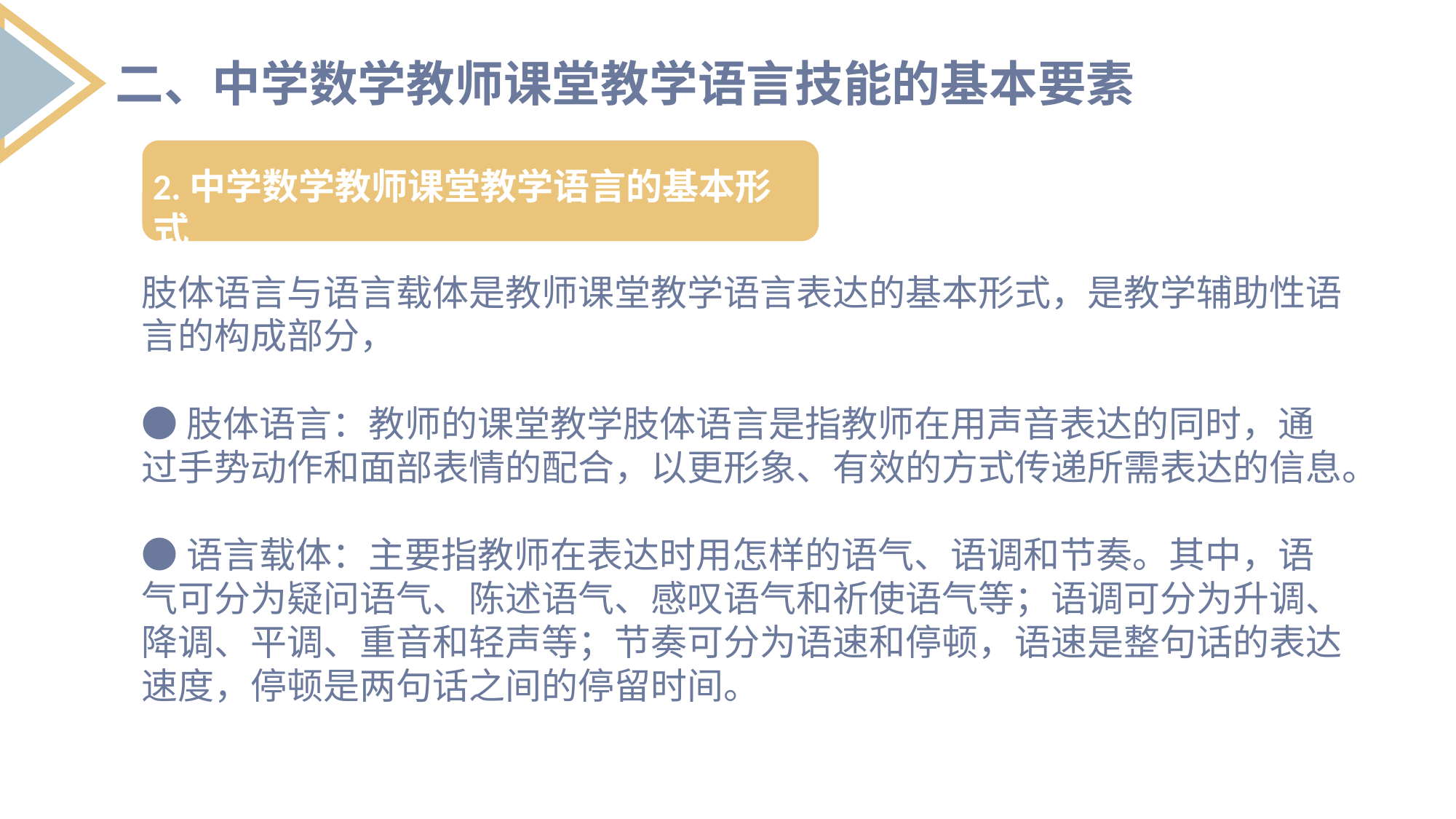

二、中学数学教师课堂教学语言技能的基本要素

2.中学数学教师课堂教学语言的基本形式
肢体语言与语言载体是教师课堂教学语言表达的基本形式，是教学辅助性语言的构成部分，

●肢体语言：教师的课堂教学肢体语言是指教师在用声音表达的同时，通过手势动作和面部表情的配合，以更形象、有效的方式传递所需表达的信息。

●语言载体：主要指教师在表达时用怎样的语气、语调和节奏。其中，语气可分为疑问语气、陈述语气、感叹语气和祈使语气等；语调可分为升调、降调、平调、重音和轻声等；节奏可分为语速和停顿，语速是整句话的表达速度，停顿是两句话之间的停留时间。